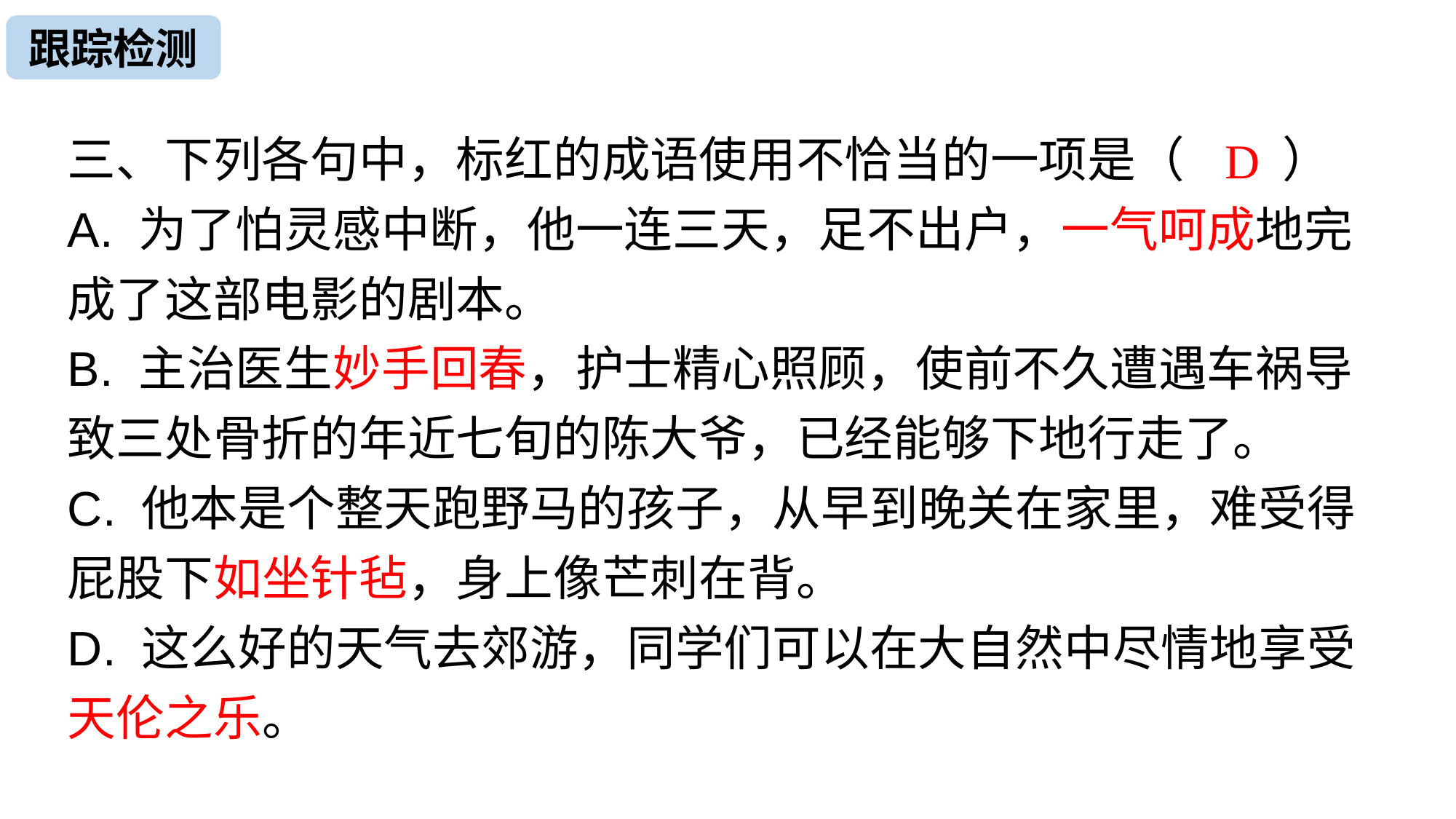

跟踪检测
三、下列各句中，标红的成语使用不恰当的一项是（         ）
A. 为了怕灵感中断，他一连三天，足不出户，一气呵成地完成了这部电影的剧本。
B. 主治医生妙手回春，护士精心照顾，使前不久遭遇车祸导致三处骨折的年近七旬的陈大爷，已经能够下地行走了。
C. 他本是个整天跑野马的孩子，从早到晚关在家里，难受得屁股下如坐针毡，身上像芒刺在背。
D. 这么好的天气去郊游，同学们可以在大自然中尽情地享受天伦之乐。
D